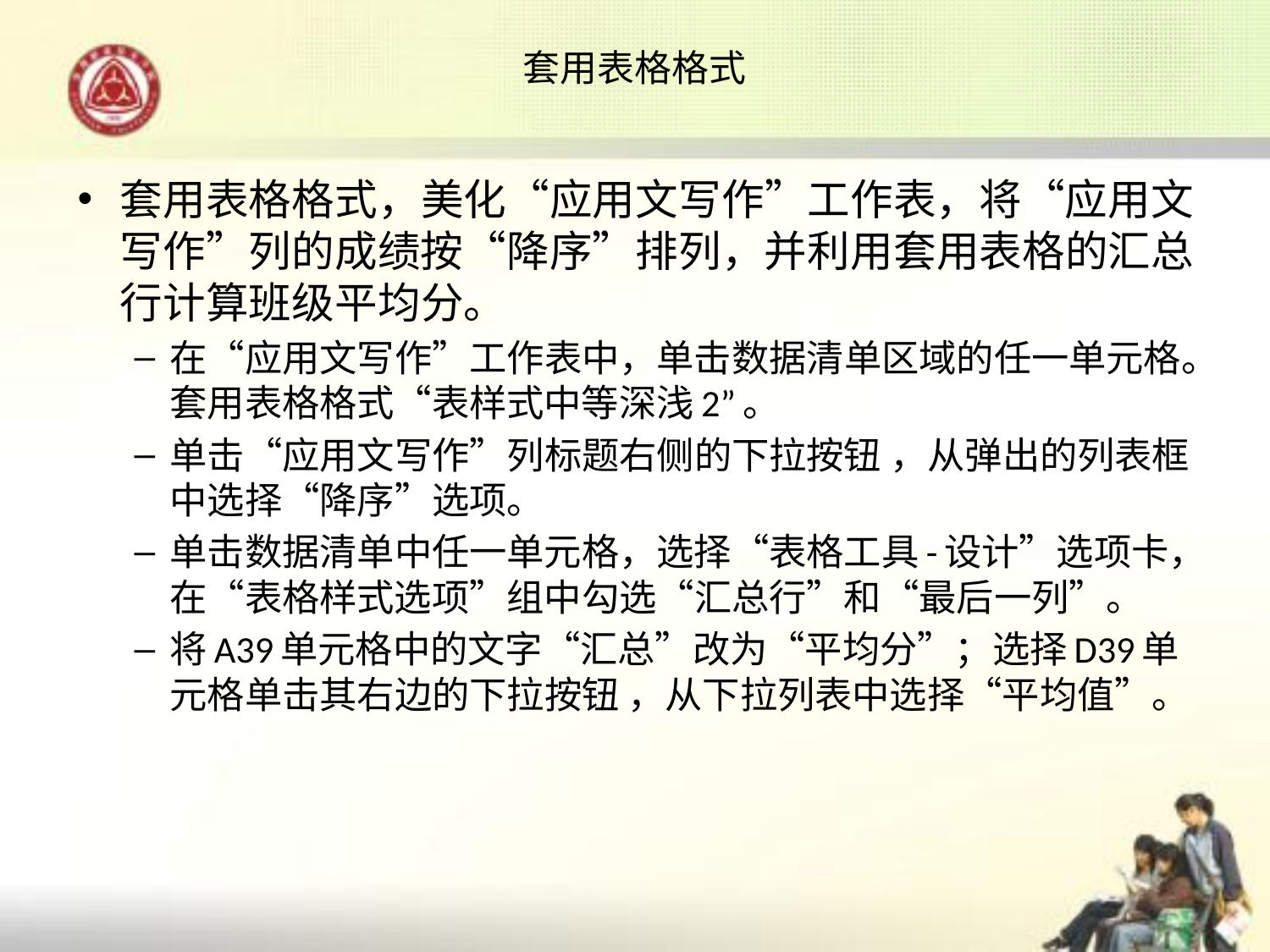

# 套用表格格式
套用表格格式，美化“应用文写作”工作表，将“应用文写作”列的成绩按“降序”排列，并利用套用表格的汇总行计算班级平均分。
在“应用文写作”工作表中，单击数据清单区域的任一单元格。套用表格格式“表样式中等深浅2”。
单击“应用文写作”列标题右侧的下拉按钮 ，从弹出的列表框中选择“降序”选项。
单击数据清单中任一单元格，选择“表格工具-设计”选项卡，在“表格样式选项”组中勾选“汇总行”和“最后一列”。
将A39单元格中的文字“汇总”改为“平均分”；选择D39单元格单击其右边的下拉按钮 ，从下拉列表中选择“平均值”。